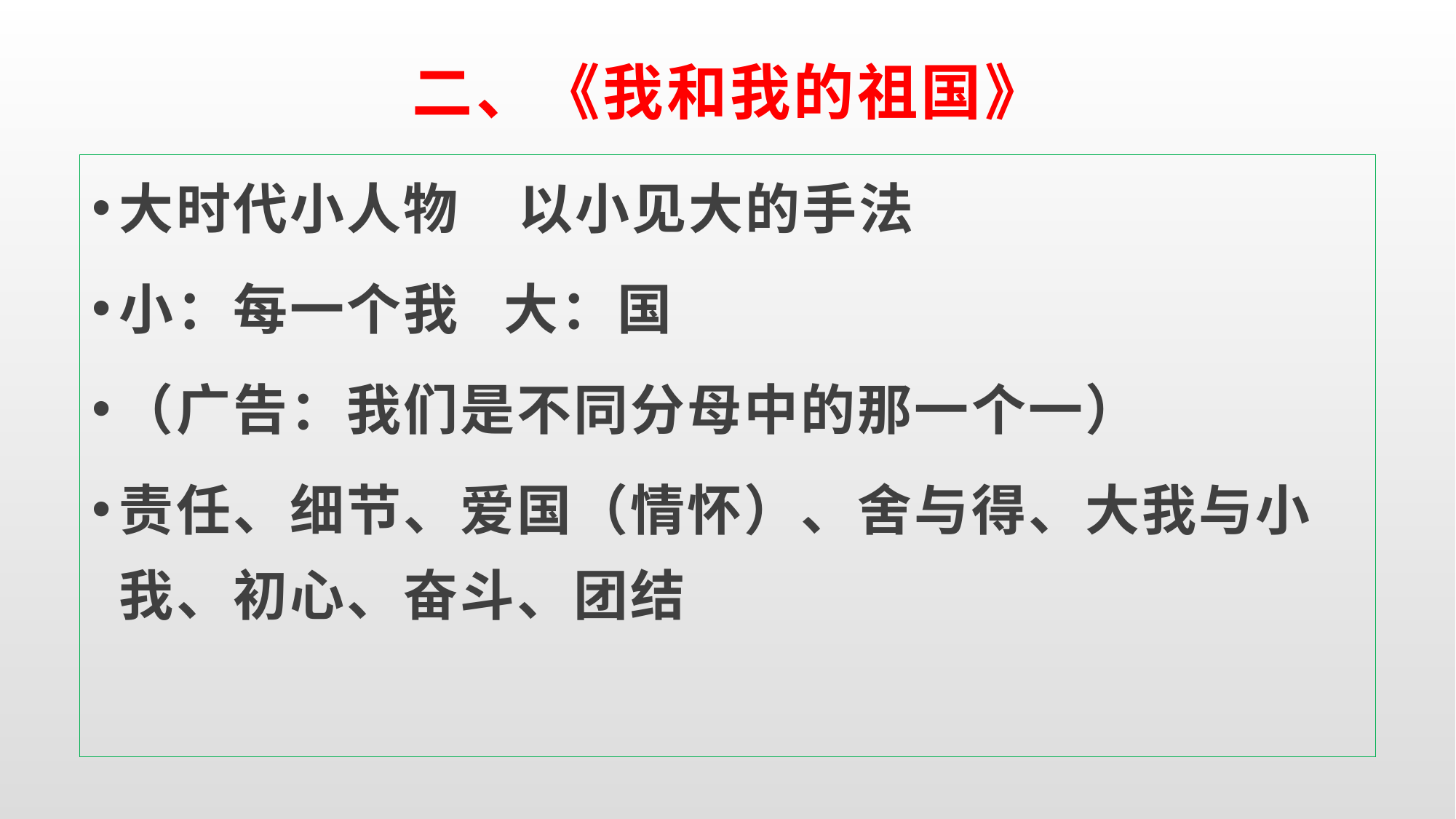

# 二、《我和我的祖国》
大时代小人物    以小见大的手法
小：每一个我   大：国
（广告：我们是不同分母中的那一个一）
责任、细节、爱国（情怀）、舍与得、大我与小我、初心、奋斗、团结